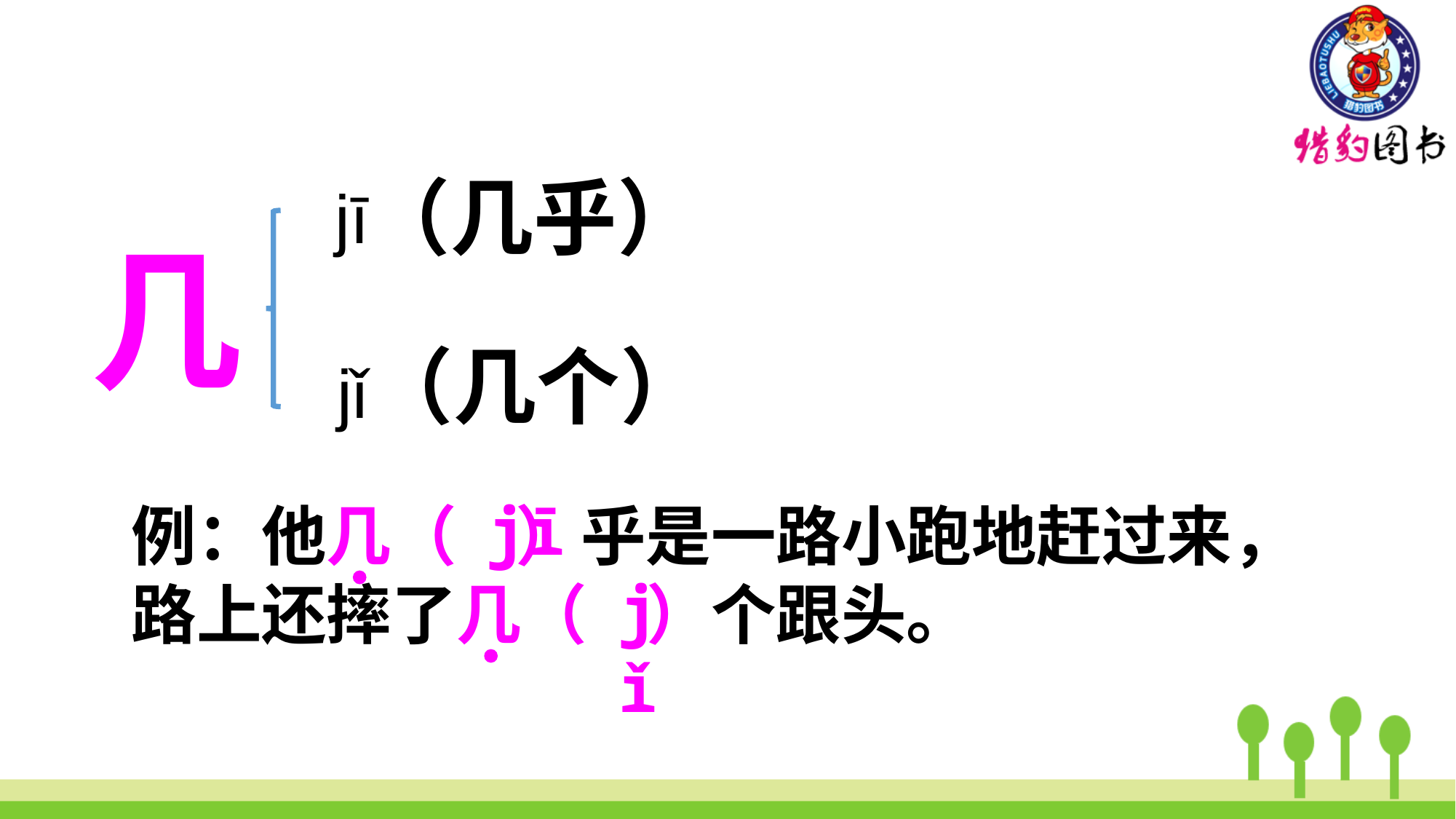

（几乎）
jī

几
（几个）
jǐ
jī
例：他几（    ）乎是一路小跑地赶过来，路上还摔了几（    ）个跟头。
jǐ